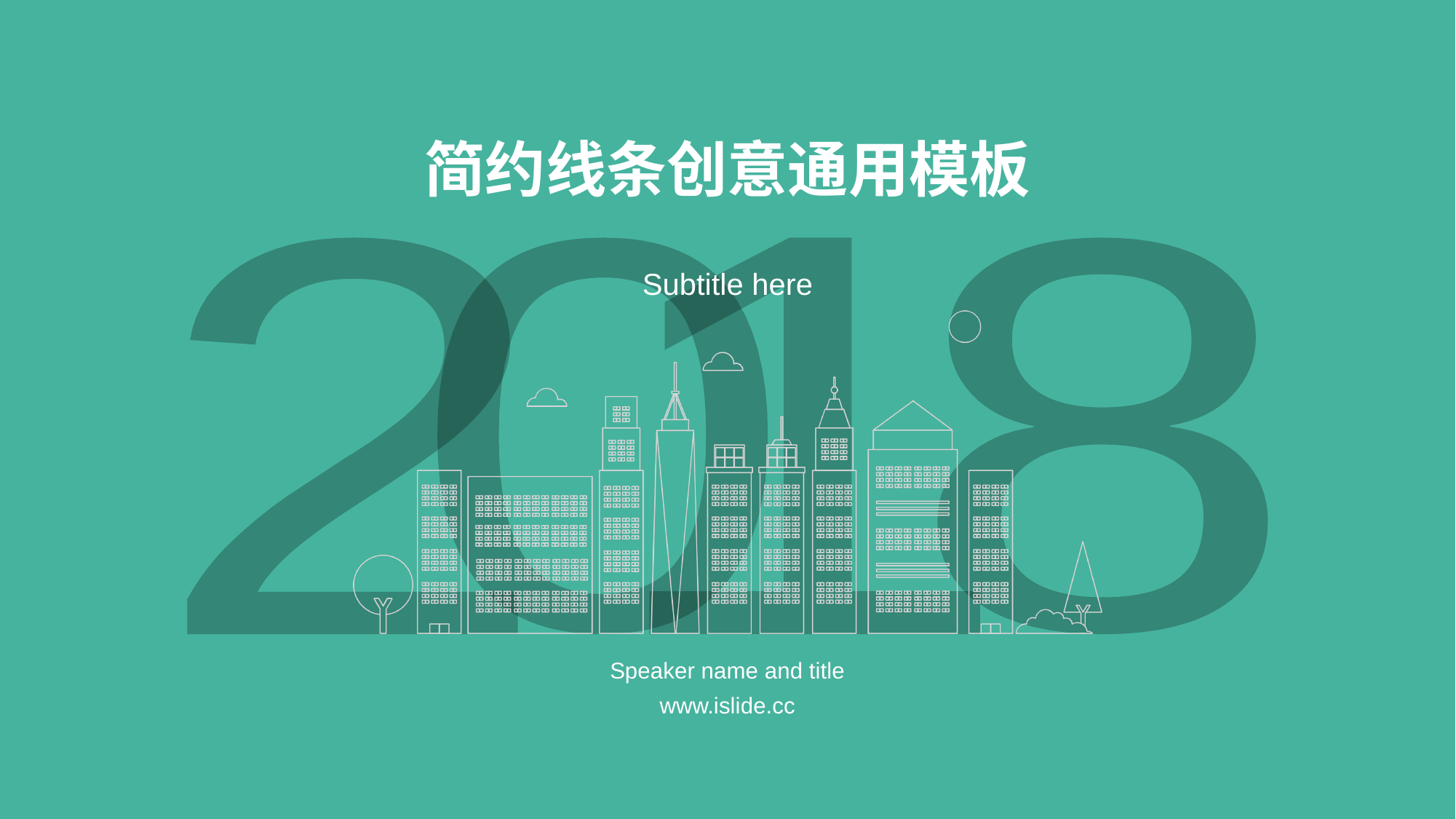

# 简约线条创意通用模板
Subtitle here
Speaker name and title
www.islide.cc